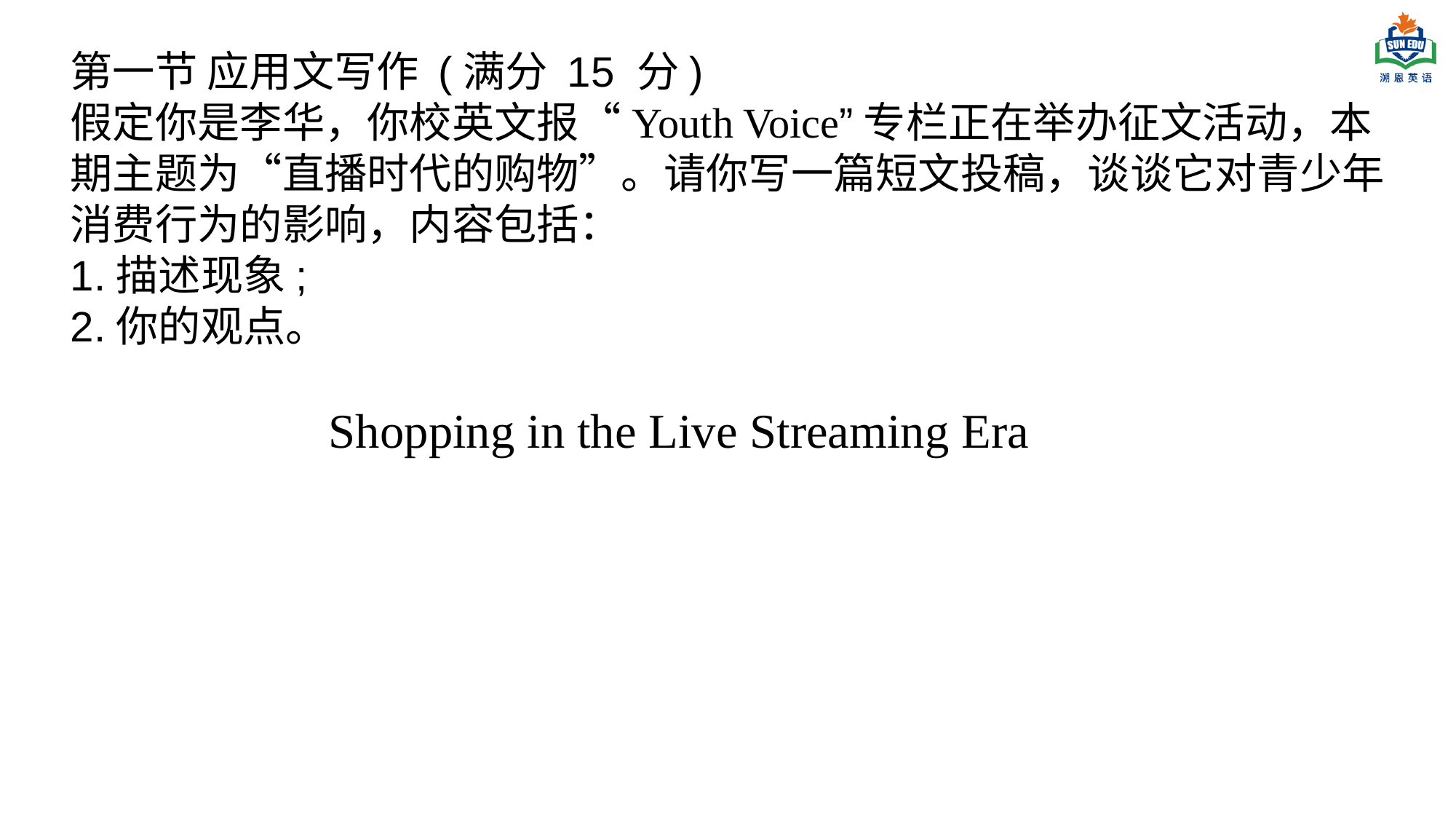

第一节 应用文写作 (满分 15 分)
假定你是李华，你校英文报“Youth Voice”专栏正在举办征文活动，本期主题为“直播时代的购物”。请你写一篇短文投稿，谈谈它对青少年消费行为的影响，内容包括：
1.描述现象;
2.你的观点。

Shopping in the Live Streaming Era